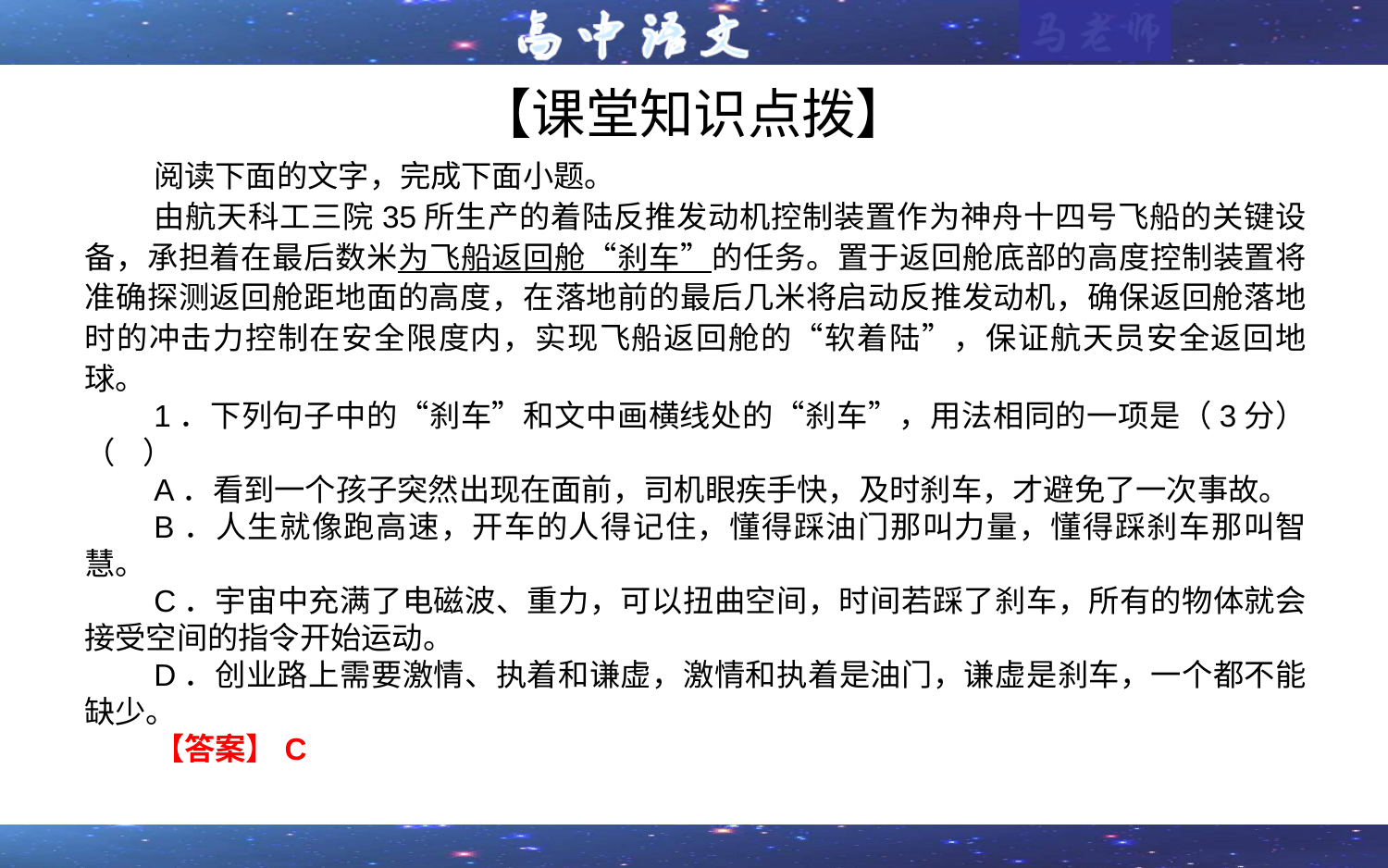

# 【课堂知识点拨】
阅读下面的文字，完成下面小题。
由航天科工三院35所生产的着陆反推发动机控制装置作为神舟十四号飞船的关键设备，承担着在最后数米为飞船返回舱“刹车”的任务。置于返回舱底部的高度控制装置将准确探测返回舱距地面的高度，在落地前的最后几米将启动反推发动机，确保返回舱落地时的冲击力控制在安全限度内，实现飞船返回舱的“软着陆”，保证航天员安全返回地球。
1．下列句子中的“刹车”和文中画横线处的“刹车”，用法相同的一项是（3分）（    ）
A．看到一个孩子突然出现在面前，司机眼疾手快，及时刹车，才避免了一次事故。
B．人生就像跑高速，开车的人得记住，懂得踩油门那叫力量，懂得踩刹车那叫智慧。
C．宇宙中充满了电磁波、重力，可以扭曲空间，时间若踩了刹车，所有的物体就会接受空间的指令开始运动。
D．创业路上需要激情、执着和谦虚，激情和执着是油门，谦虚是刹车，一个都不能缺少。
【答案】C